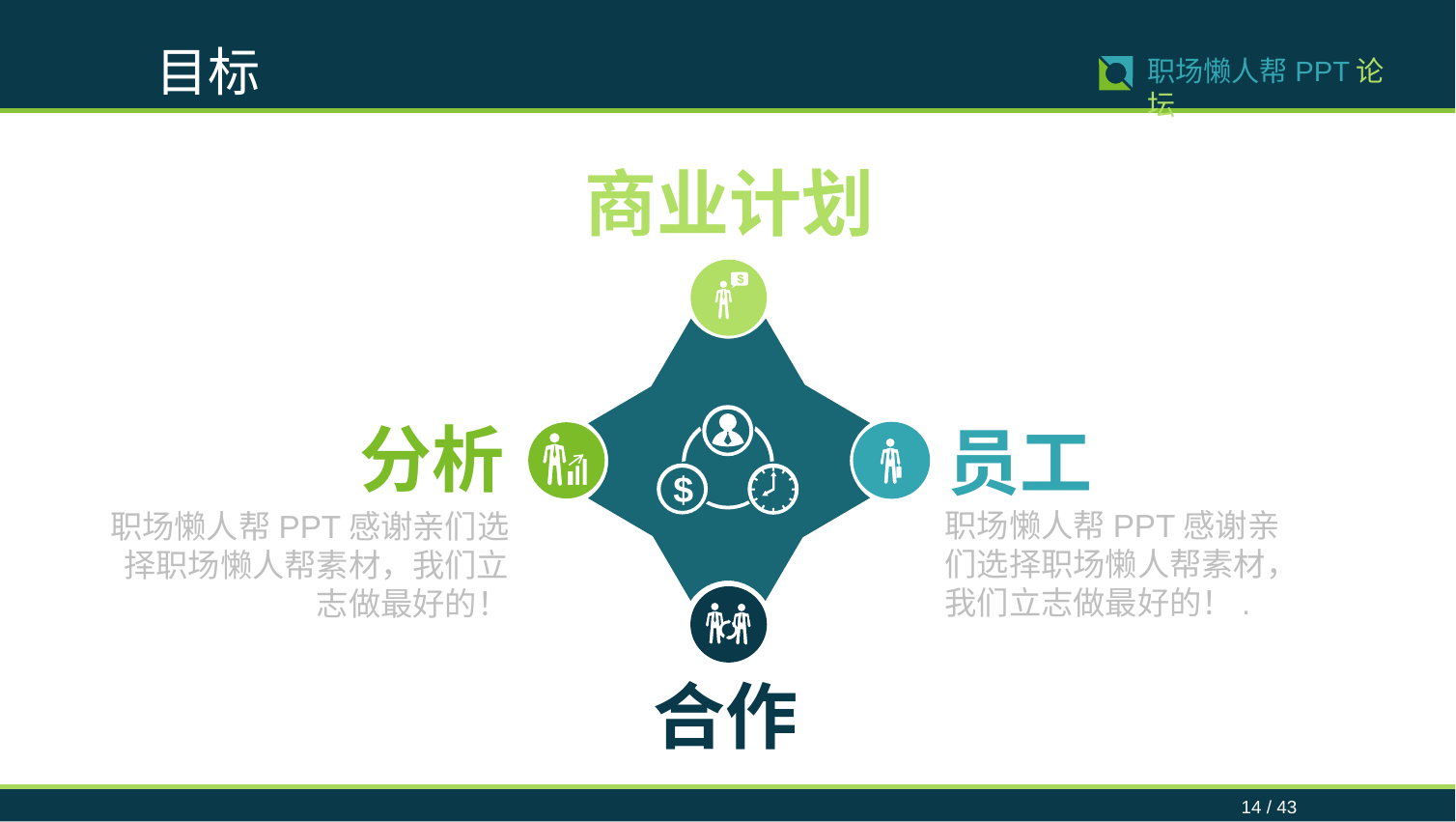

目标

14 / 43

职场懒人帮PPT论坛
商业计划

$

分析
员工

$

职场懒人帮PPT感谢亲们选择职场懒人帮素材，我们立志做最好的！.
职场懒人帮PPT感谢亲们选择职场懒人帮素材，我们立志做最好的！

合作